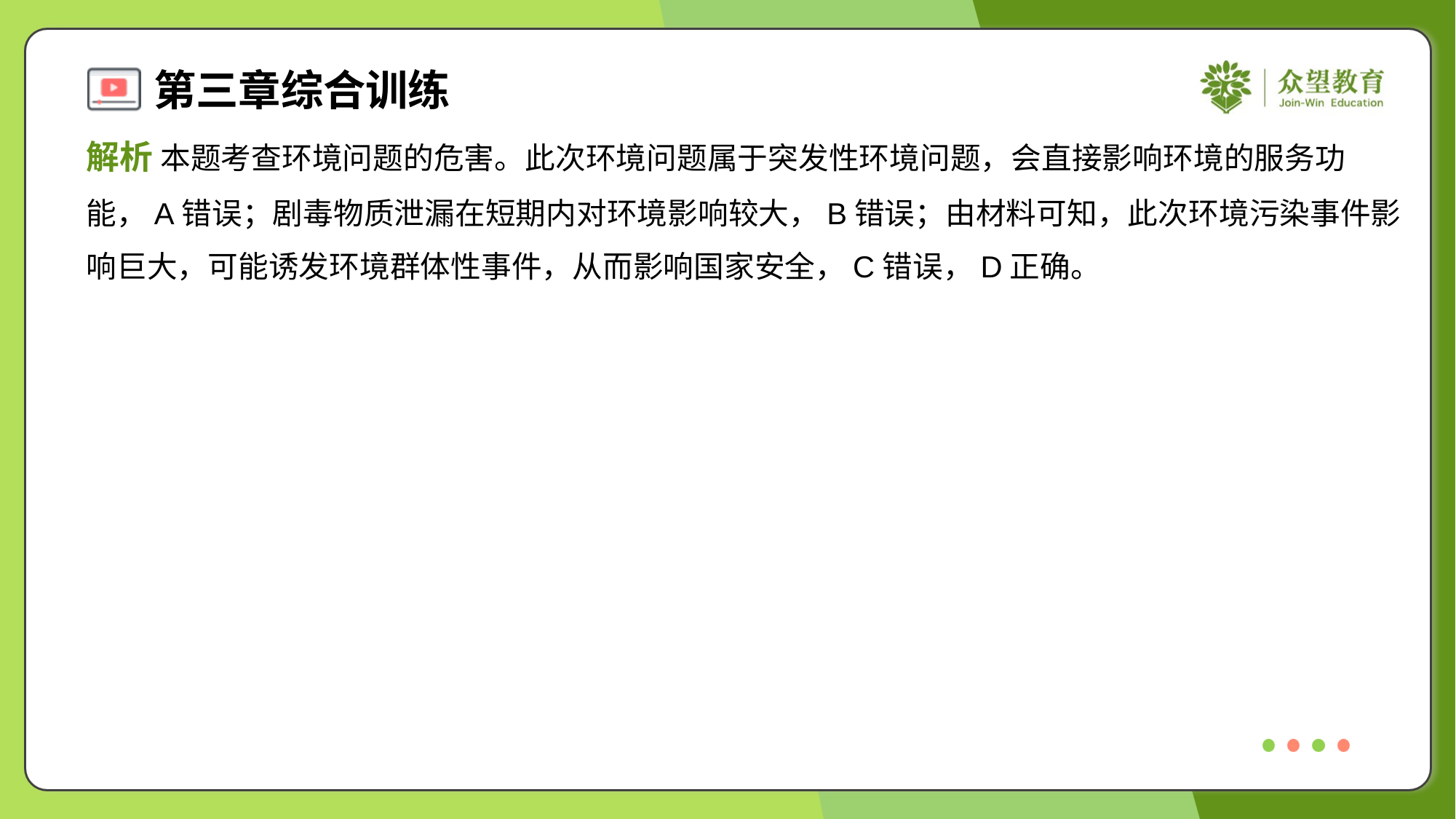

解析 本题考查环境问题的危害。此次环境问题属于突发性环境问题，会直接影响环境的服务功
能，A错误；剧毒物质泄漏在短期内对环境影响较大，B错误；由材料可知，此次环境污染事件影
响巨大，可能诱发环境群体性事件，从而影响国家安全，C错误，D正确。